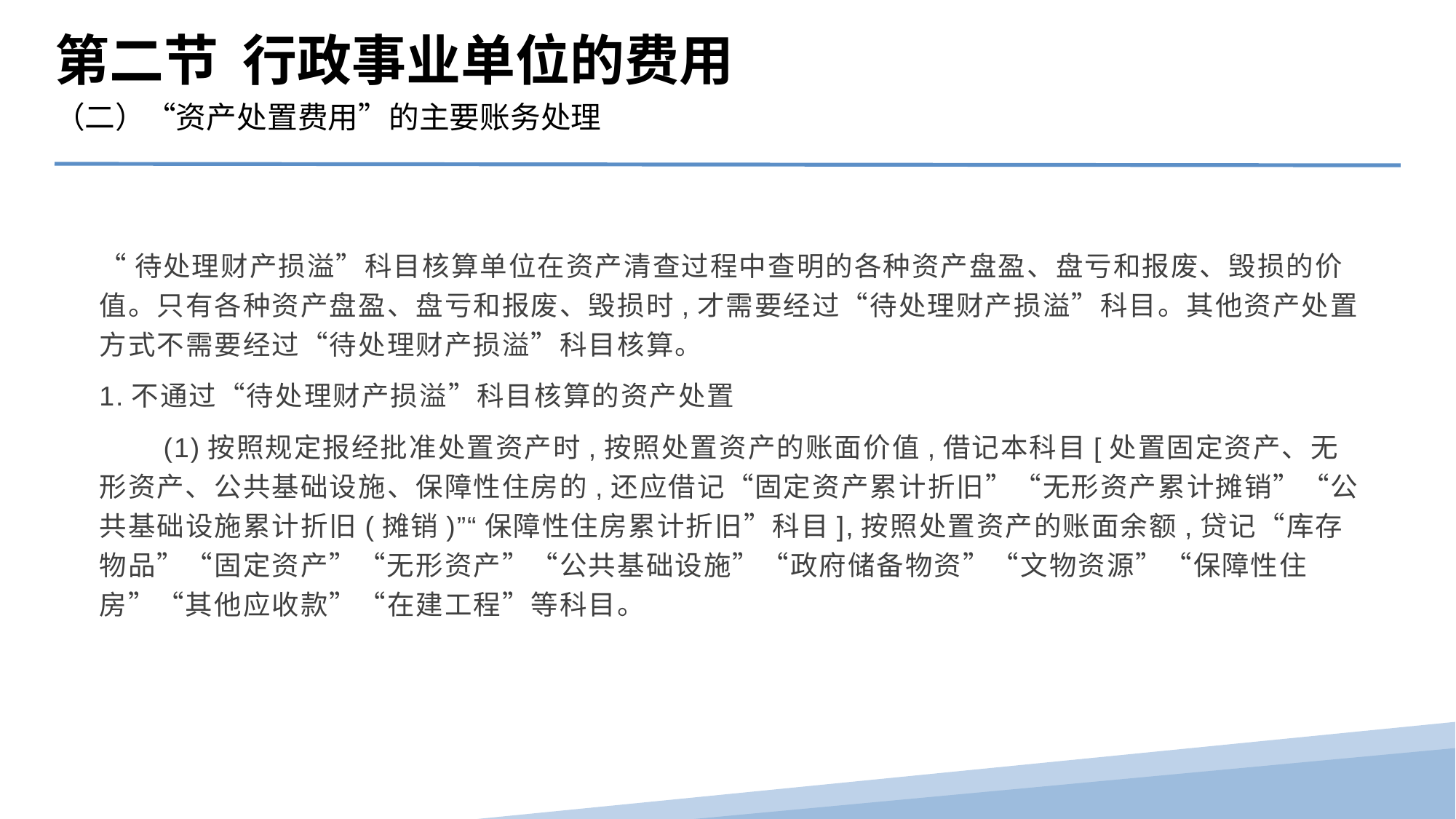

第二节  行政事业单位的费用
（二）“资产处置费用”的主要账务处理
“待处理财产损溢”科目核算单位在资产清查过程中查明的各种资产盘盈、盘亏和报废、毁损的价值。只有各种资产盘盈、盘亏和报废、毁损时,才需要经过“待处理财产损溢”科目。其他资产处置方式不需要经过“待处理财产损溢”科目核算。
1.不通过“待处理财产损溢”科目核算的资产处置
　　(1)按照规定报经批准处置资产时,按照处置资产的账面价值,借记本科目[处置固定资产、无形资产、公共基础设施、保障性住房的,还应借记“固定资产累计折旧”“无形资产累计摊销”“公共基础设施累计折旧(摊销)”“保障性住房累计折旧”科目],按照处置资产的账面余额,贷记“库存物品”“固定资产”“无形资产”“公共基础设施”“政府储备物资”“文物资源”“保障性住房”“其他应收款”“在建工程”等科目。